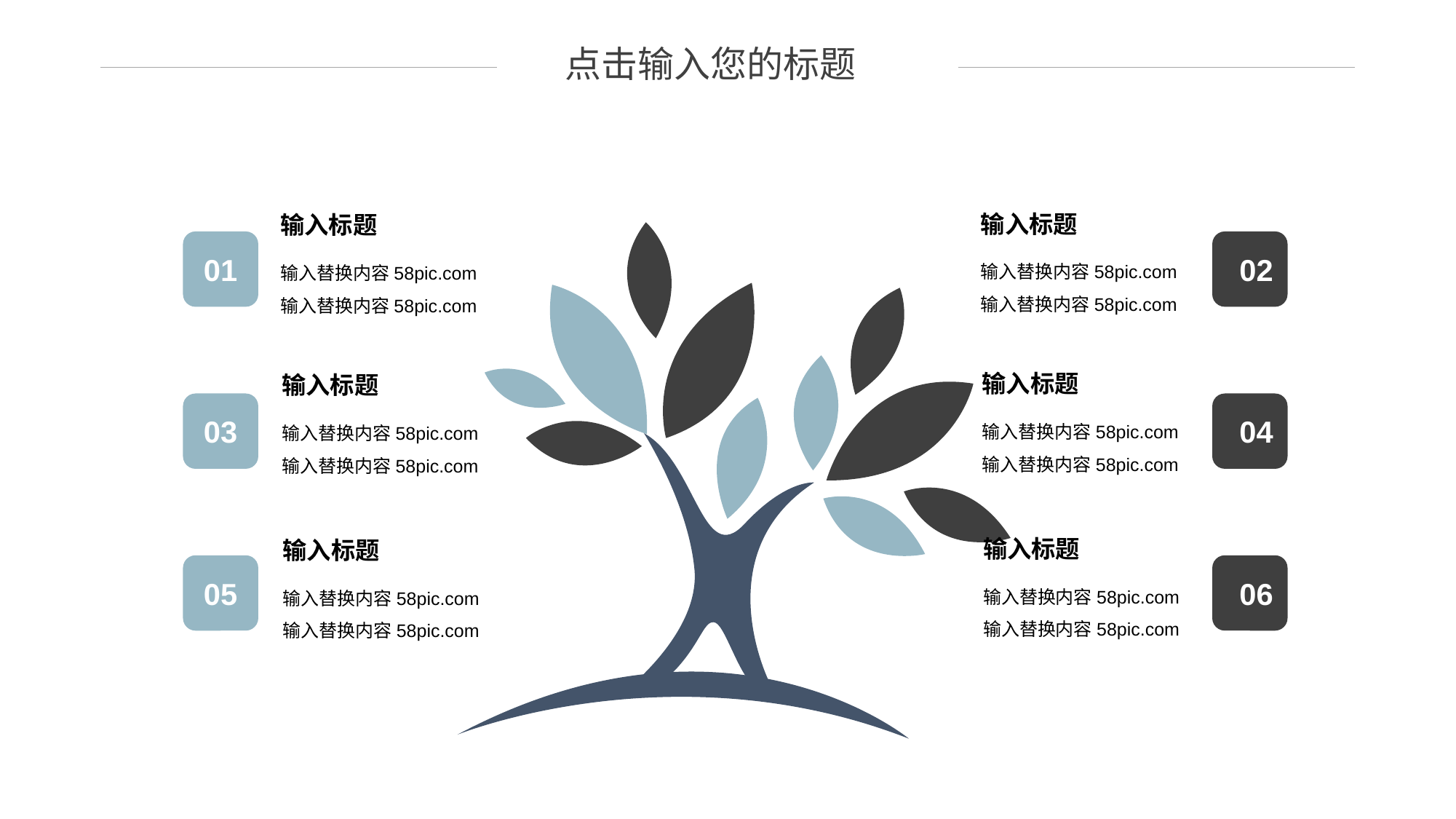

点击输入您的标题
输入标题
输入标题

01
02
输入替换内容58pic.com输入替换内容58pic.com
输入替换内容58pic.com输入替换内容58pic.com
输入标题
输入标题
03
04
输入替换内容58pic.com输入替换内容58pic.com
输入替换内容58pic.com输入替换内容58pic.com
输入标题
输入标题
05
06
输入替换内容58pic.com输入替换内容58pic.com
输入替换内容58pic.com输入替换内容58pic.com